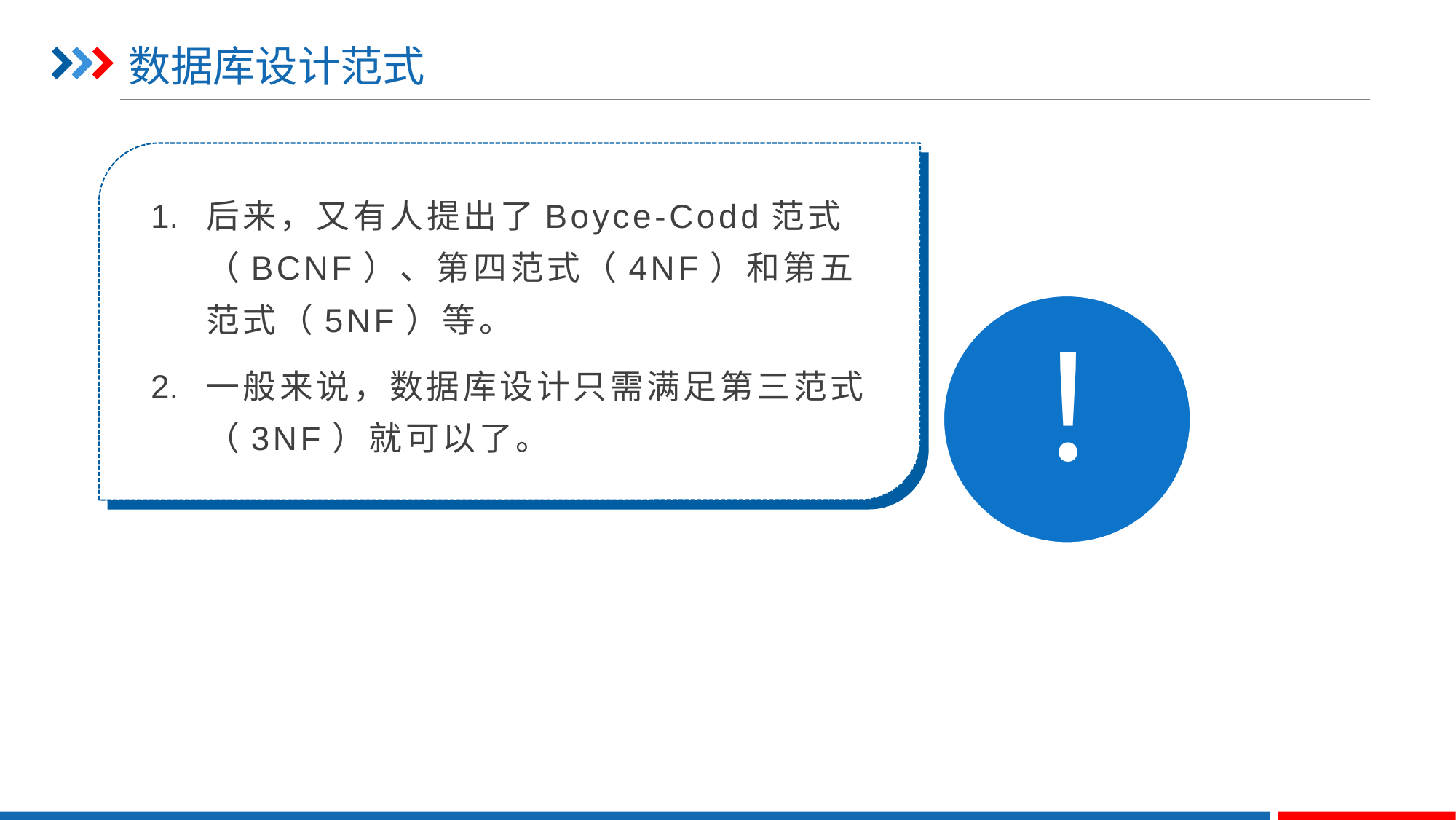

数据库设计范式

后来，又有人提出了Boyce-Codd范式（BCNF）、第四范式（4NF）和第五范式（5NF）等。
一般来说，数据库设计只需满足第三范式（3NF）就可以了。

！